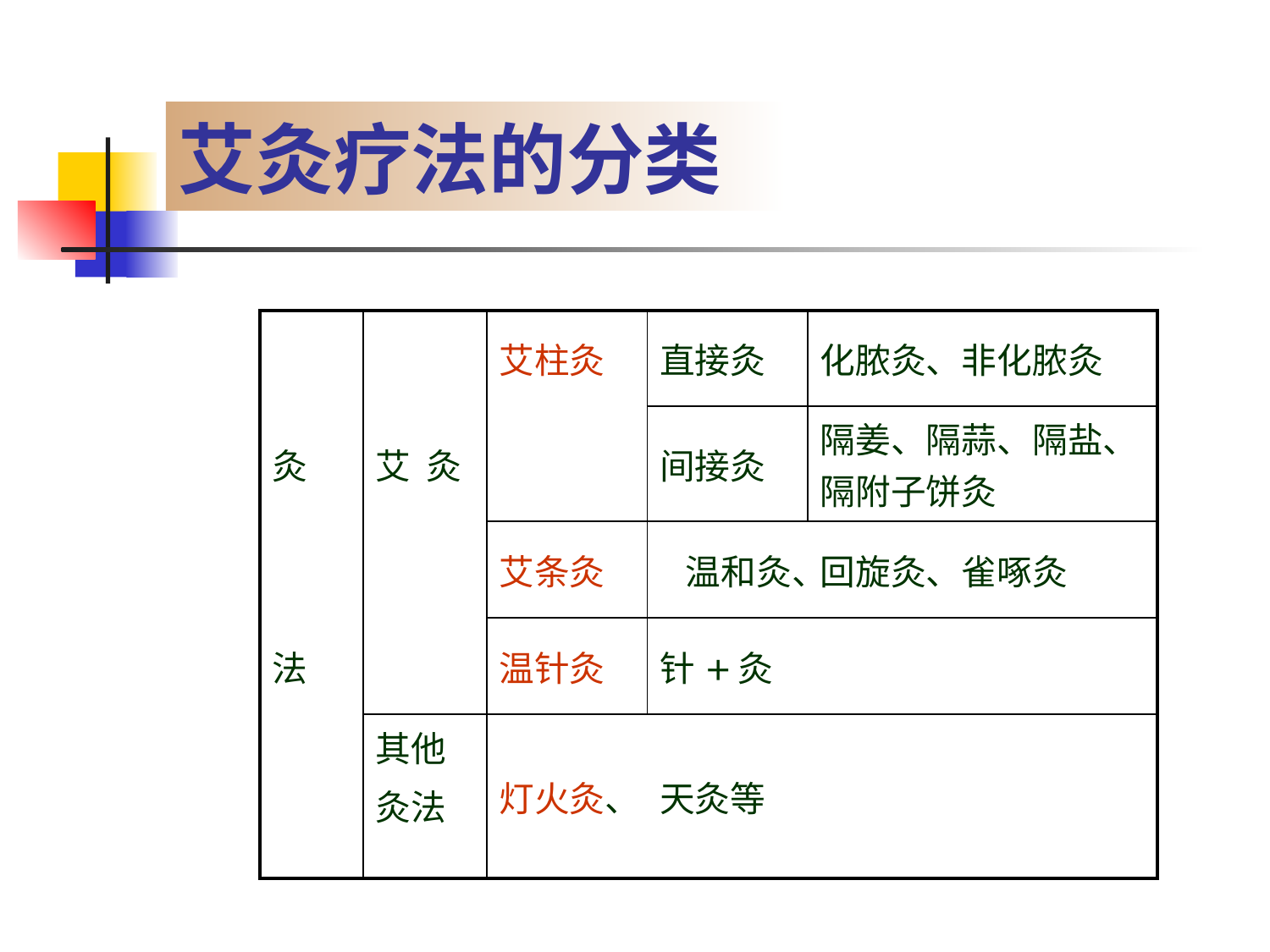

# 艾灸疗法的分类
|  |  | 艾柱灸 | 直接灸 | 化脓灸、非化脓灸 |
| --- | --- | --- | --- | --- |
| 灸 | 艾 灸 |  | 间接灸 | 隔姜、隔蒜、隔盐、隔附子饼灸 |
|  |  | 艾条灸 | 温和灸、 | 回旋灸、雀啄灸 |
| 法 |  | 温针灸 | 针+灸 |  |
|  | 其他 灸法 | 灯火灸、 | 天灸等 |  |